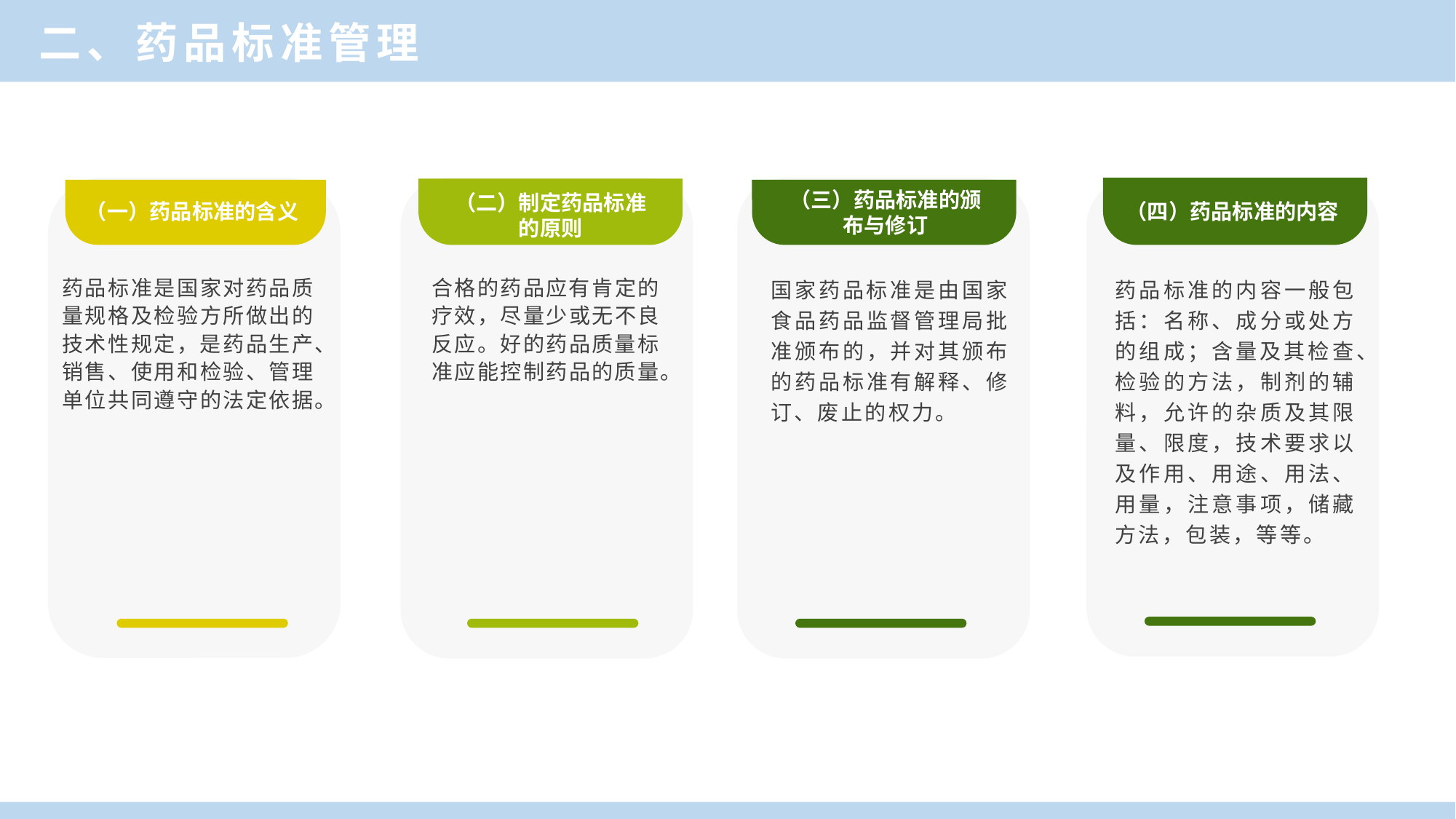

二、药品标准管理

（三）药品标准的颁布与修订
（二）制定药品标准的原则
（一）药品标准的含义
（四）药品标准的内容
合格的药品应有肯定的疗效，尽量少或无不良反应。好的药品质量标准应能控制药品的质量。
药品标准是国家对药品质量规格及检验方所做出的技术性规定，是药品生产、销售、使用和检验、管理单位共同遵守的法定依据。
国家药品标准是由国家食品药品监督管理局批准颁布的，并对其颁布的药品标准有解释、修订、废止的权力。
药品标准的内容一般包括：名称、成分或处方的组成；含量及其检查、检验的方法，制剂的辅料，允许的杂质及其限量、限度，技术要求以及作用、用途、用法、用量，注意事项，储藏方法，包装，等等。